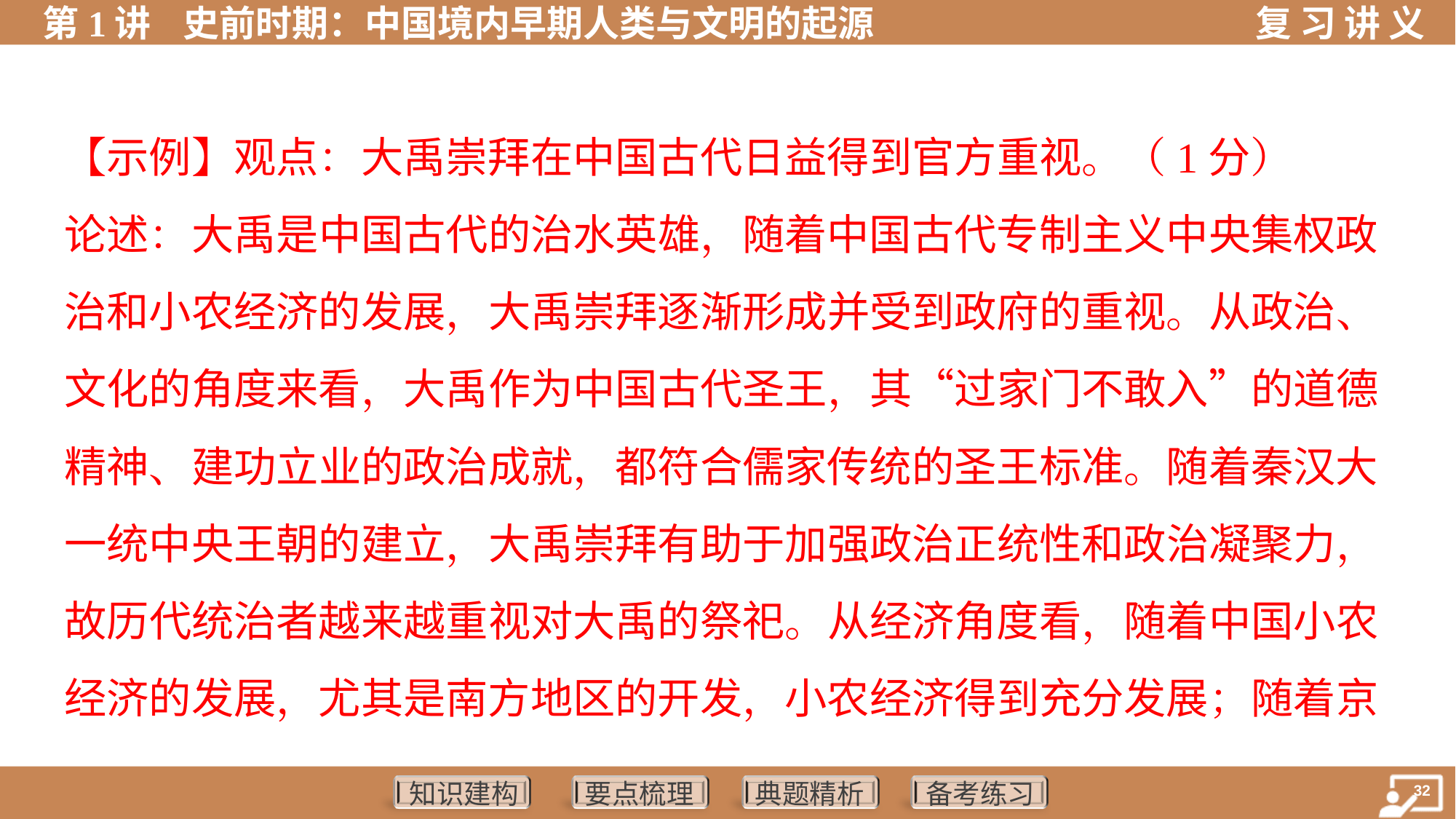

【示例】观点：大禹崇拜在中国古代日益得到官方重视。（1分）
论述：大禹是中国古代的治水英雄，随着中国古代专制主义中央集权政
治和小农经济的发展，大禹崇拜逐渐形成并受到政府的重视。从政治、
文化的角度来看，大禹作为中国古代圣王，其“过家门不敢入”的道德
精神、建功立业的政治成就，都符合儒家传统的圣王标准。随着秦汉大
一统中央王朝的建立，大禹崇拜有助于加强政治正统性和政治凝聚力，
故历代统治者越来越重视对大禹的祭祀。从经济角度看，随着中国小农
经济的发展，尤其是南方地区的开发，小农经济得到充分发展；随着京